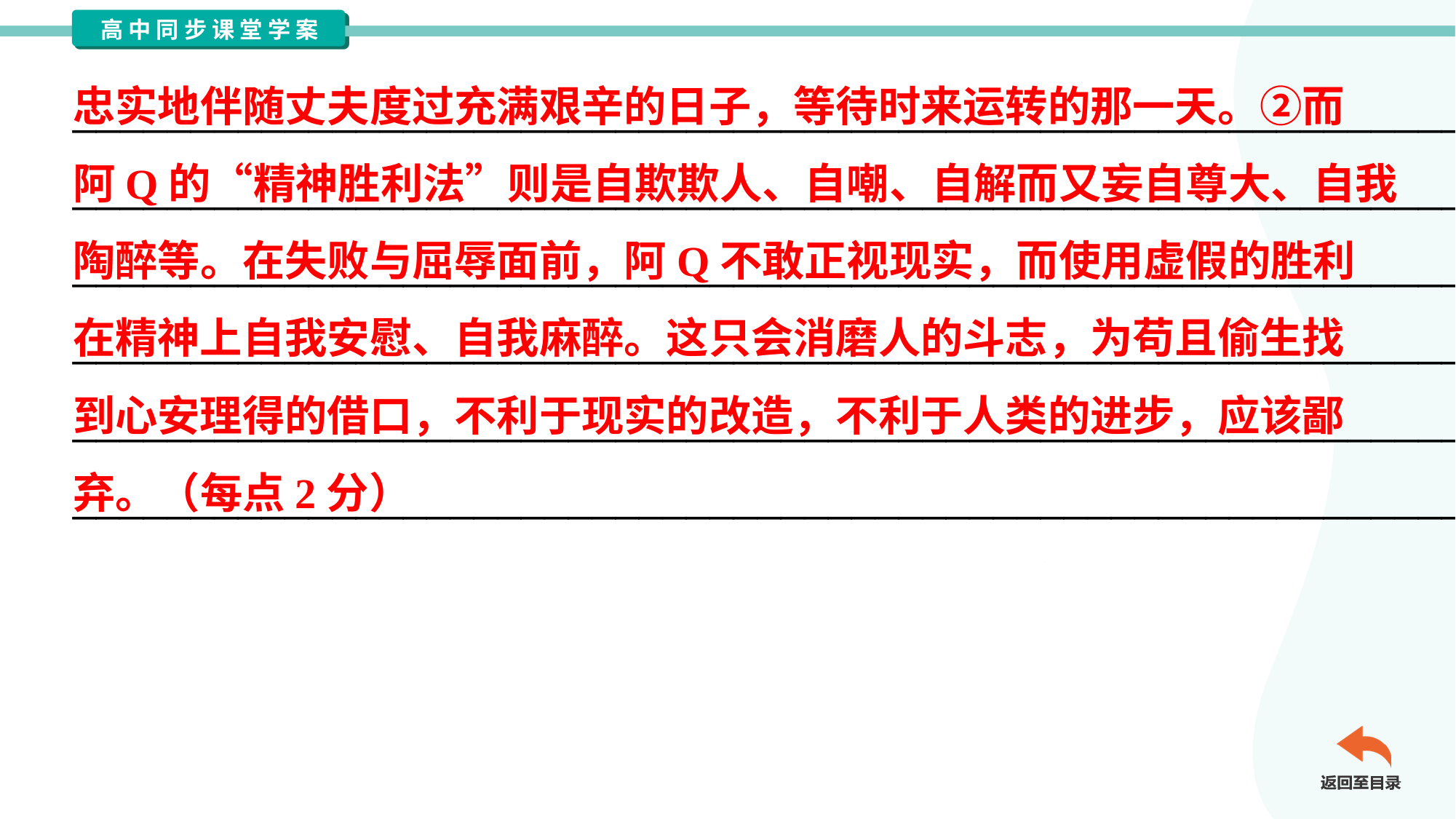

忠实地伴随丈夫度过充满艰辛的日子，等待时来运转的那一天。②而
阿Q的“精神胜利法”则是自欺欺人、自嘲、自解而又妄自尊大、自我
陶醉等。在失败与屈辱面前，阿Q不敢正视现实，而使用虚假的胜利
在精神上自我安慰、自我麻醉。这只会消磨人的斗志，为苟且偷生找
到心安理得的借口，不利于现实的改造，不利于人类的进步，应该鄙
弃。（每点2分）
_____________________________________________________________
_____________________________________________________________
_____________________________________________________________
_____________________________________________________________
_____________________________________________________________
_____________________________________________________________